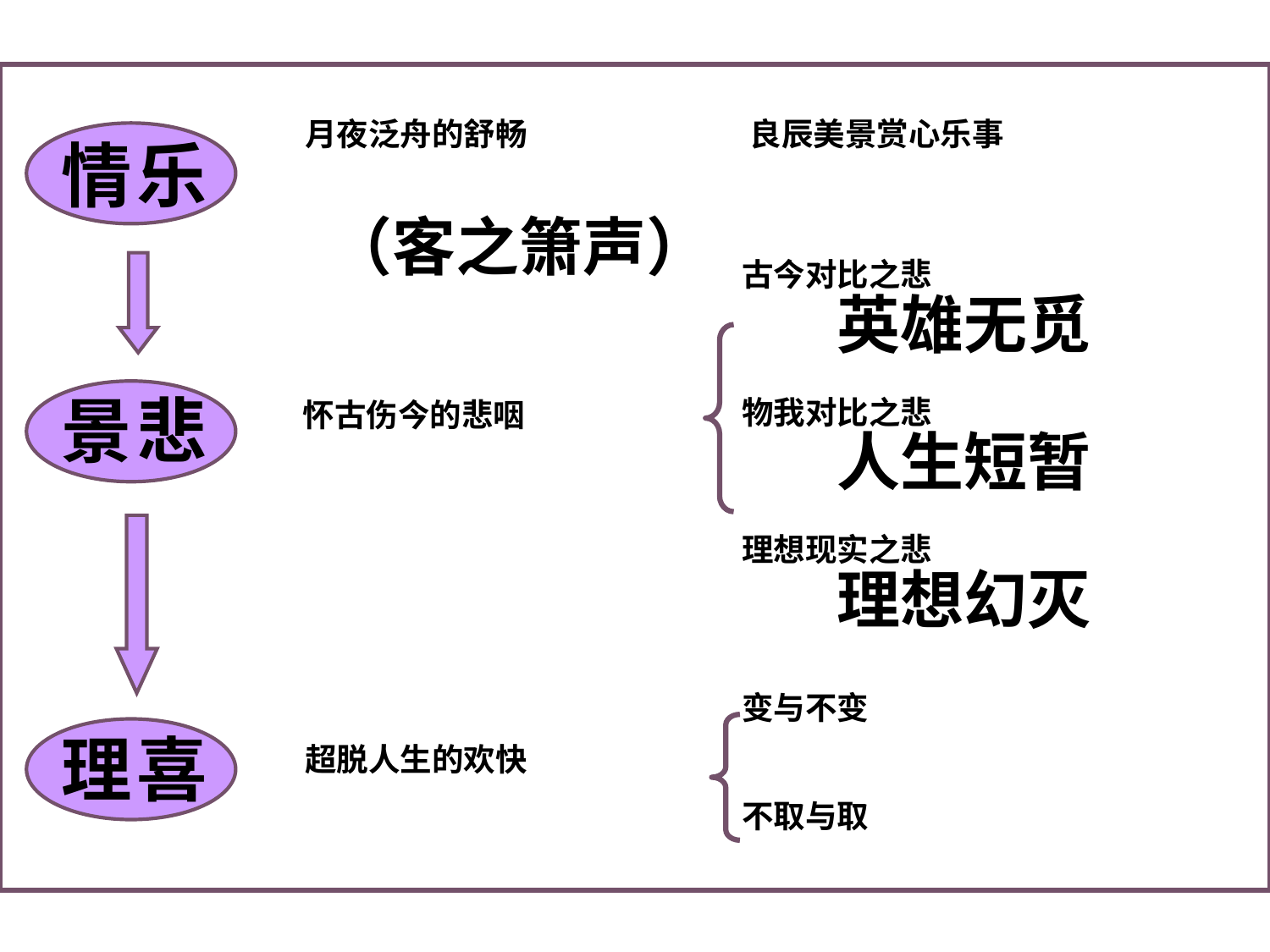

月夜泛舟的舒畅
良辰美景赏心乐事

情
乐
（客之箫声）

古今对比之悲
　　　英雄无觅

景
悲

怀古伤今的悲咽
物我对比之悲
　　　人生短暂

理想现实之悲
　　　理想幻灭
变与不变

理
喜
超脱人生的欢快
不取与取